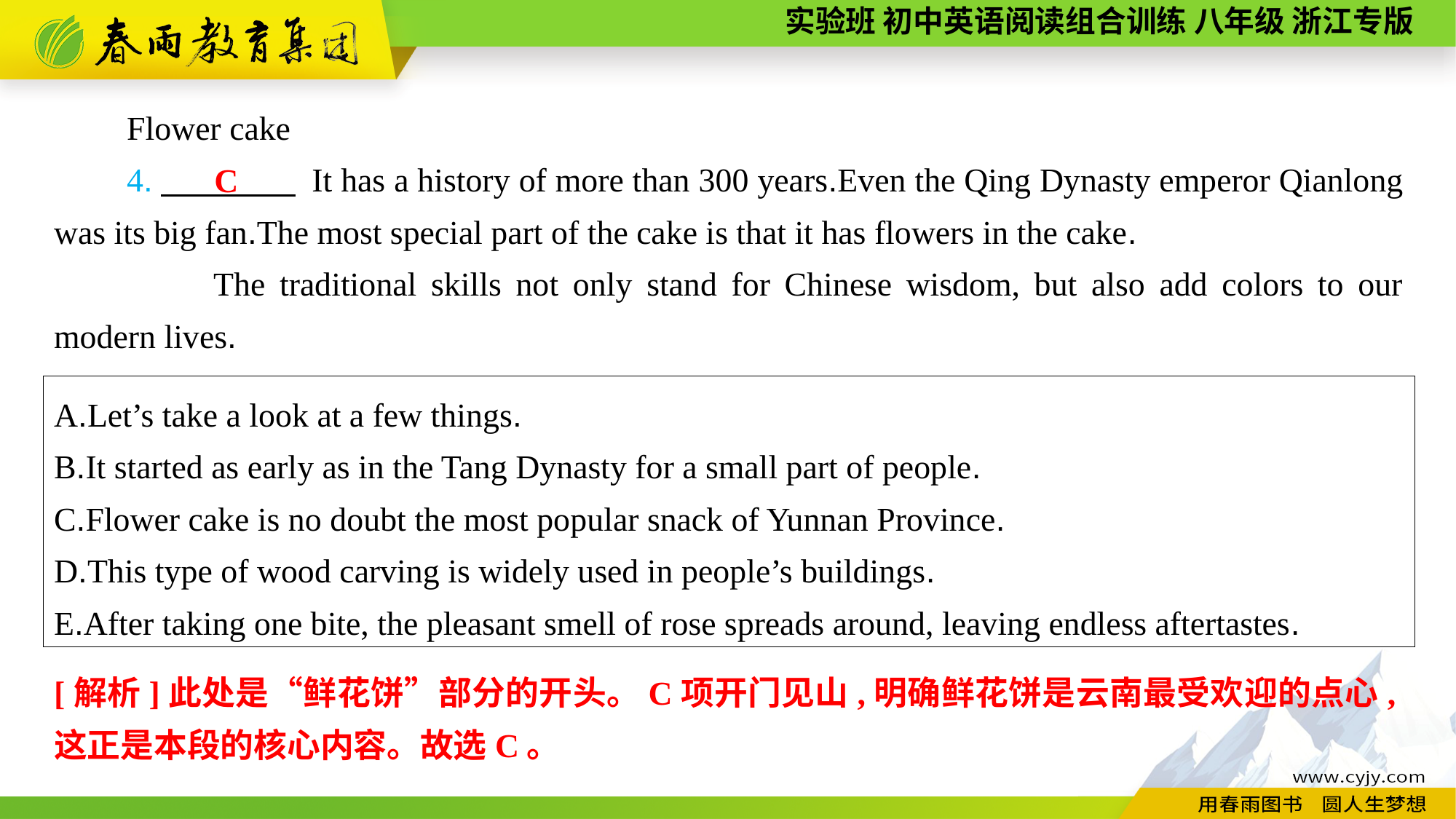

Flower cake
4.　　　　 It has a history of more than 300 years.Even the Qing Dynasty emperor Qianlong was its big fan.The most special part of the cake is that it has flowers in the cake.
　　The traditional skills not only stand for Chinese wisdom, but also add colors to our modern lives.
C
A.Let’s take a look at a few things.
B.It started as early as in the Tang Dynasty for a small part of people.
C.Flower cake is no doubt the most popular snack of Yunnan Province.
D.This type of wood carving is widely used in people’s buildings.
E.After taking one bite, the pleasant smell of rose spreads around, leaving endless aftertastes.
[解析]此处是“鲜花饼”部分的开头。C项开门见山,明确鲜花饼是云南最受欢迎的点心,这正是本段的核心内容。故选C。